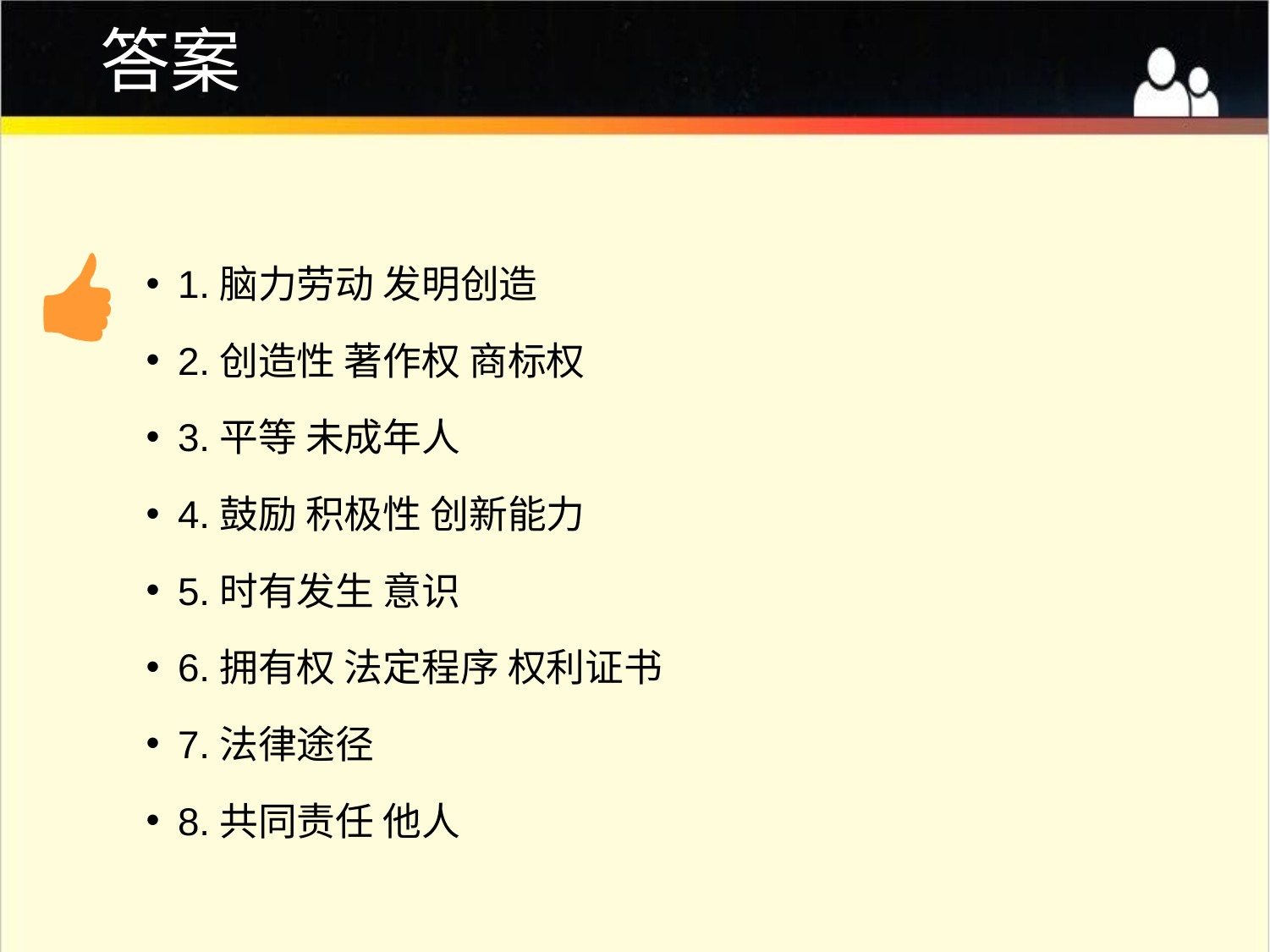

# 答案

1.脑力劳动 发明创造
2.创造性 著作权 商标权
3.平等 未成年人
4.鼓励 积极性 创新能力
5.时有发生 意识
6.拥有权 法定程序 权利证书
7.法律途径
8.共同责任 他人